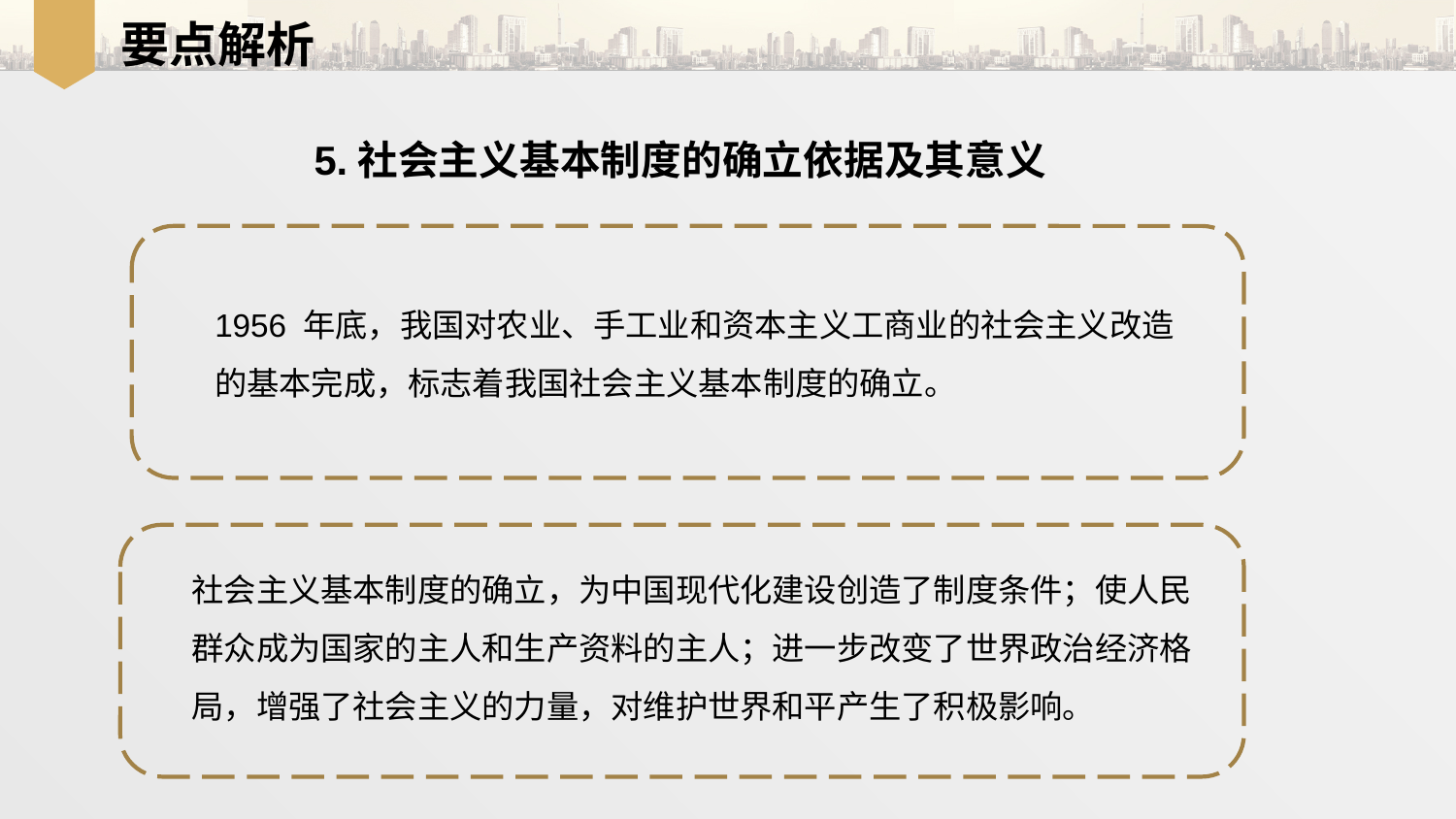

要点解析
5.社会主义基本制度的确立依据及其意义

1956 年底，我国对农业、手工业和资本主义工商业的社会主义改造的基本完成，标志着我国社会主义基本制度的确立。

社会主义基本制度的确立，为中国现代化建设创造了制度条件；使人民群众成为国家的主人和生产资料的主人；进一步改变了世界政治经济格局，增强了社会主义的力量，对维护世界和平产生了积极影响。